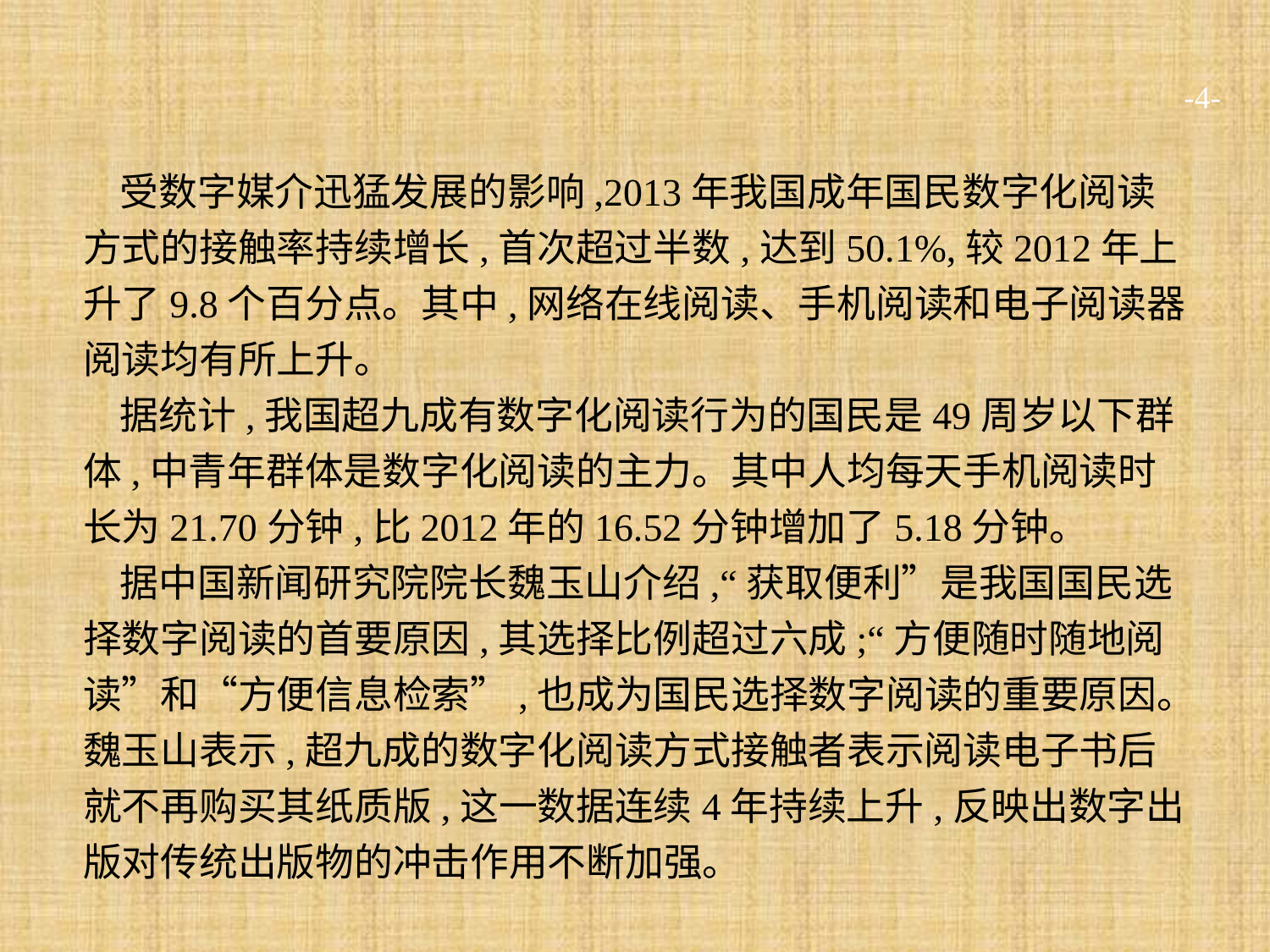

-4-
受数字媒介迅猛发展的影响,2013年我国成年国民数字化阅读方式的接触率持续增长,首次超过半数,达到50.1%,较2012年上升了9.8个百分点。其中,网络在线阅读、手机阅读和电子阅读器阅读均有所上升。
据统计,我国超九成有数字化阅读行为的国民是49周岁以下群体,中青年群体是数字化阅读的主力。其中人均每天手机阅读时长为21.70分钟,比2012年的16.52分钟增加了5.18分钟。
据中国新闻研究院院长魏玉山介绍,“获取便利”是我国国民选择数字阅读的首要原因,其选择比例超过六成;“方便随时随地阅读”和“方便信息检索”,也成为国民选择数字阅读的重要原因。魏玉山表示,超九成的数字化阅读方式接触者表示阅读电子书后就不再购买其纸质版,这一数据连续4年持续上升,反映出数字出版对传统出版物的冲击作用不断加强。